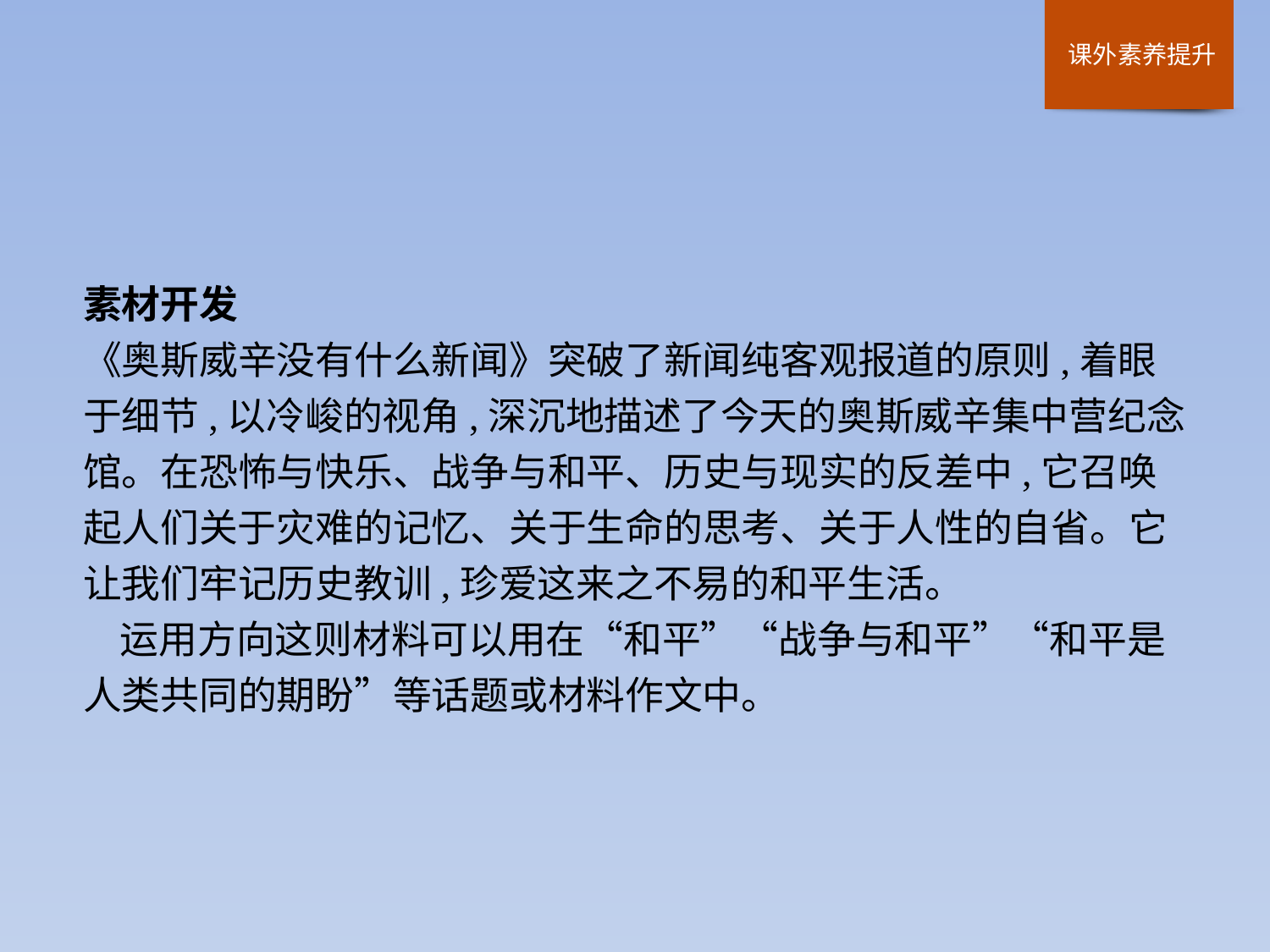

素材开发
《奥斯威辛没有什么新闻》突破了新闻纯客观报道的原则,着眼于细节,以冷峻的视角,深沉地描述了今天的奥斯威辛集中营纪念馆。在恐怖与快乐、战争与和平、历史与现实的反差中,它召唤起人们关于灾难的记忆、关于生命的思考、关于人性的自省。它让我们牢记历史教训,珍爱这来之不易的和平生活。
运用方向这则材料可以用在“和平”“战争与和平”“和平是人类共同的期盼”等话题或材料作文中。